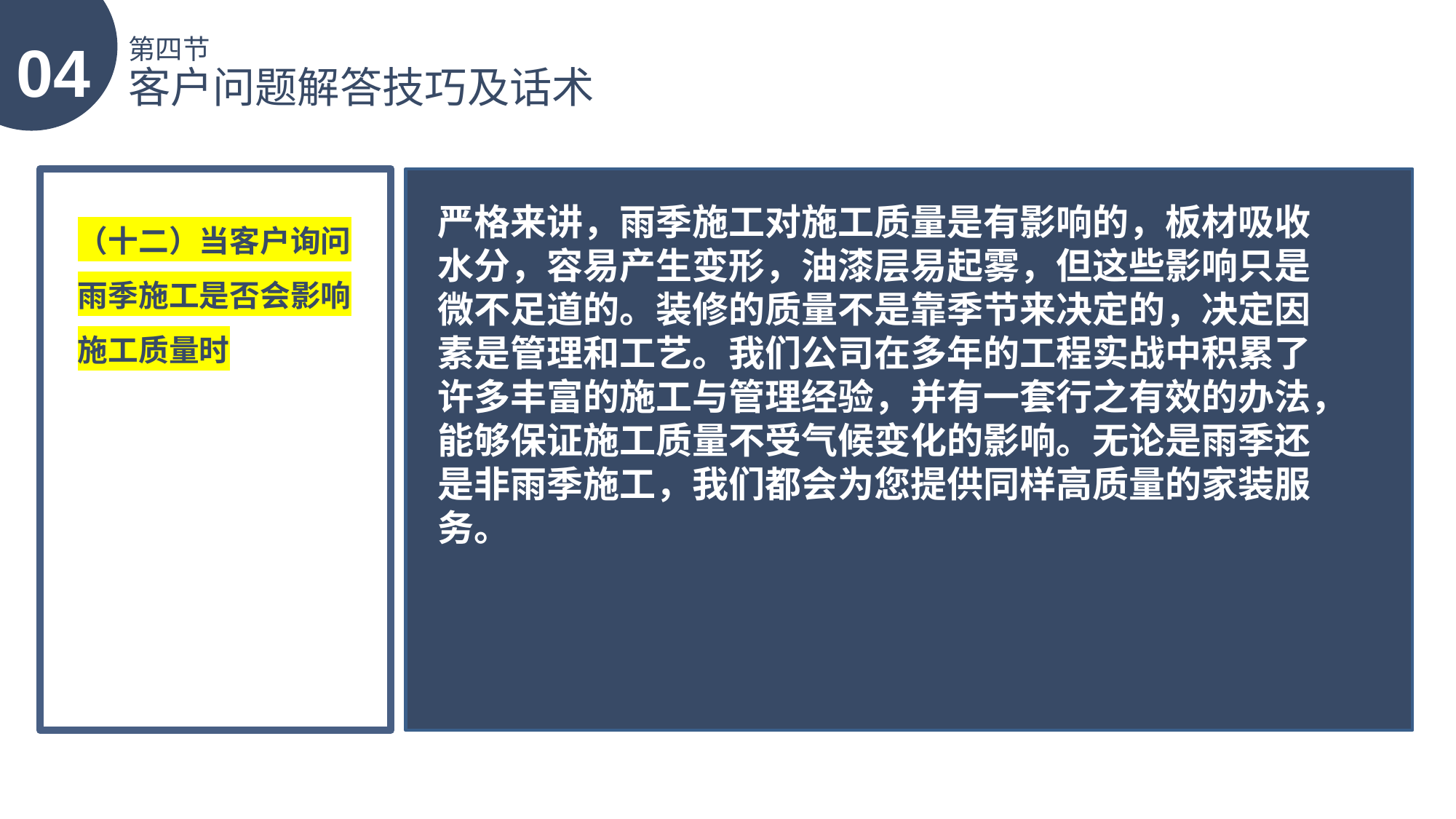

04
第四节
客户问题解答技巧及话术

严格来讲，雨季施工对施工质量是有影响的，板材吸收水分，容易产生变形，油漆层易起雾，但这些影响只是微不足道的。装修的质量不是靠季节来决定的，决定因素是管理和工艺。我们公司在多年的工程实战中积累了许多丰富的施工与管理经验，并有一套行之有效的办法，能够保证施工质量不受气候变化的影响。无论是雨季还是非雨季施工，我们都会为您提供同样高质量的家装服务。
（十二）当客户询问雨季施工是否会影响施工质量时